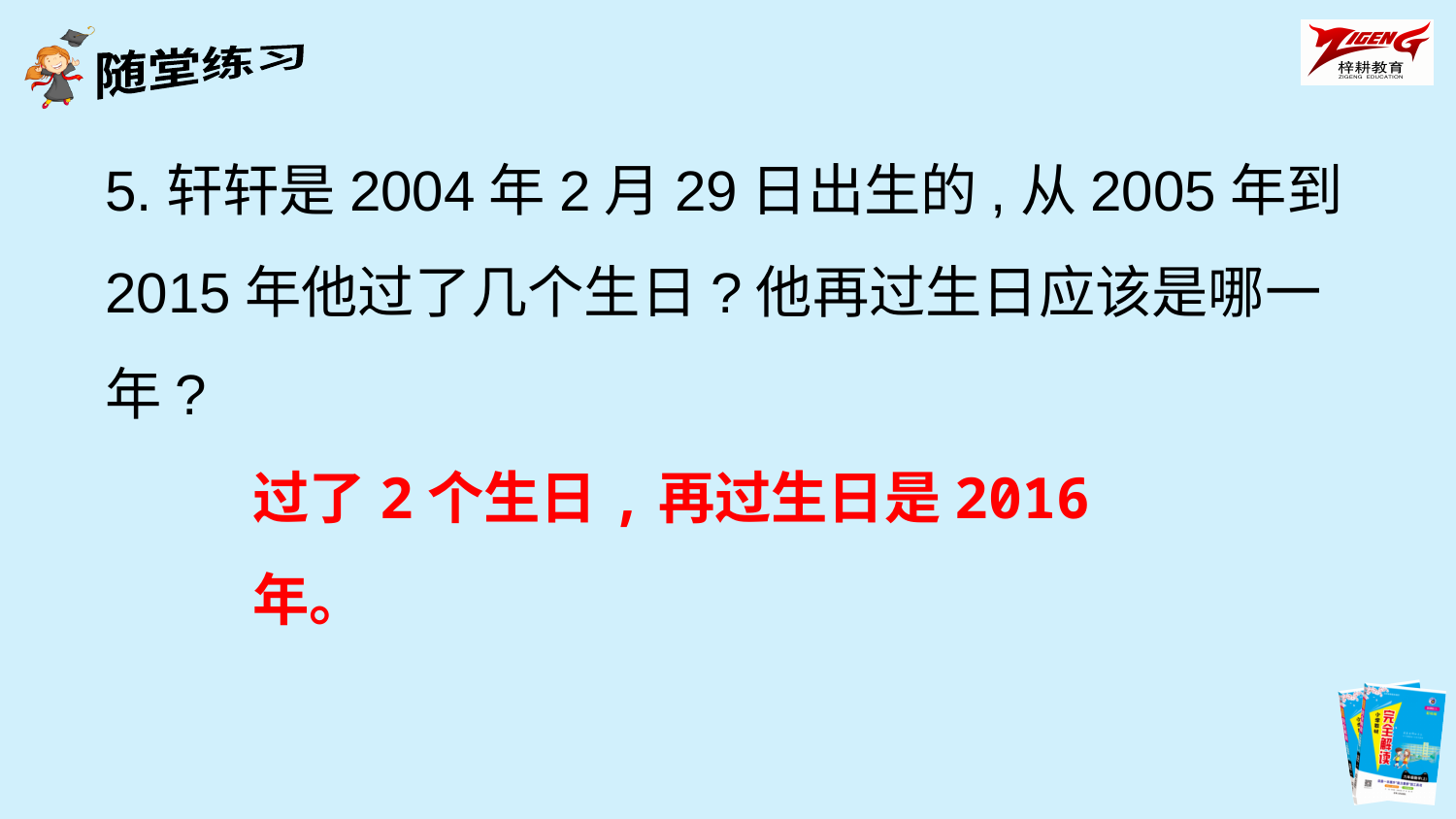

5.轩轩是2004年2月29日出生的,从2005年到2015年他过了几个生日?他再过生日应该是哪一年?
过了2个生日,再过生日是2016年。